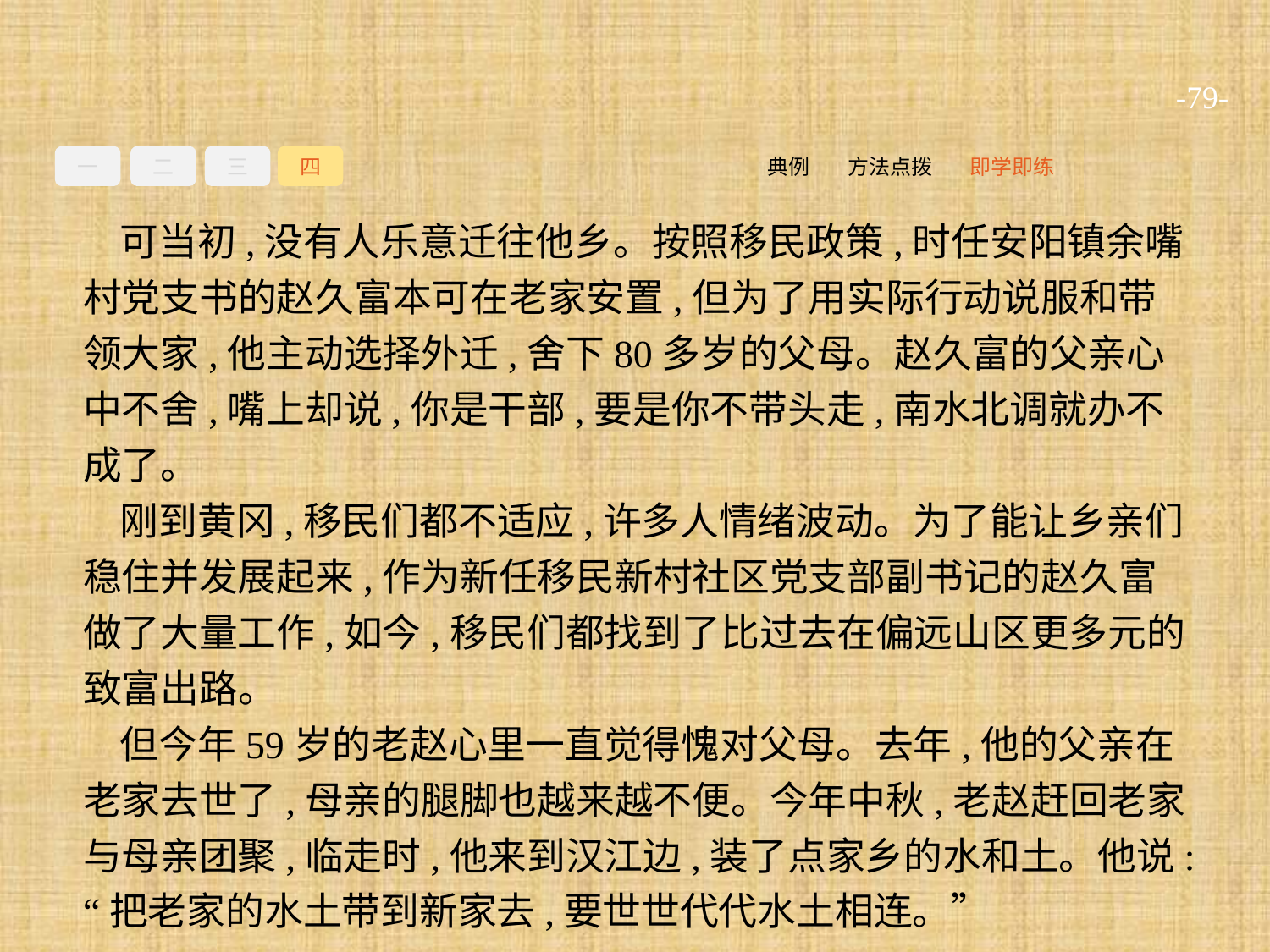

-79-
一
二
三
四
即学即练
方法点拨
典例
可当初,没有人乐意迁往他乡。按照移民政策,时任安阳镇余嘴村党支书的赵久富本可在老家安置,但为了用实际行动说服和带领大家,他主动选择外迁,舍下80多岁的父母。赵久富的父亲心中不舍,嘴上却说,你是干部,要是你不带头走,南水北调就办不成了。
刚到黄冈,移民们都不适应,许多人情绪波动。为了能让乡亲们稳住并发展起来,作为新任移民新村社区党支部副书记的赵久富做了大量工作,如今,移民们都找到了比过去在偏远山区更多元的致富出路。
但今年59岁的老赵心里一直觉得愧对父母。去年,他的父亲在老家去世了,母亲的腿脚也越来越不便。今年中秋,老赵赶回老家与母亲团聚,临走时,他来到汉江边,装了点家乡的水和土。他说:“把老家的水土带到新家去,要世世代代水土相连。”